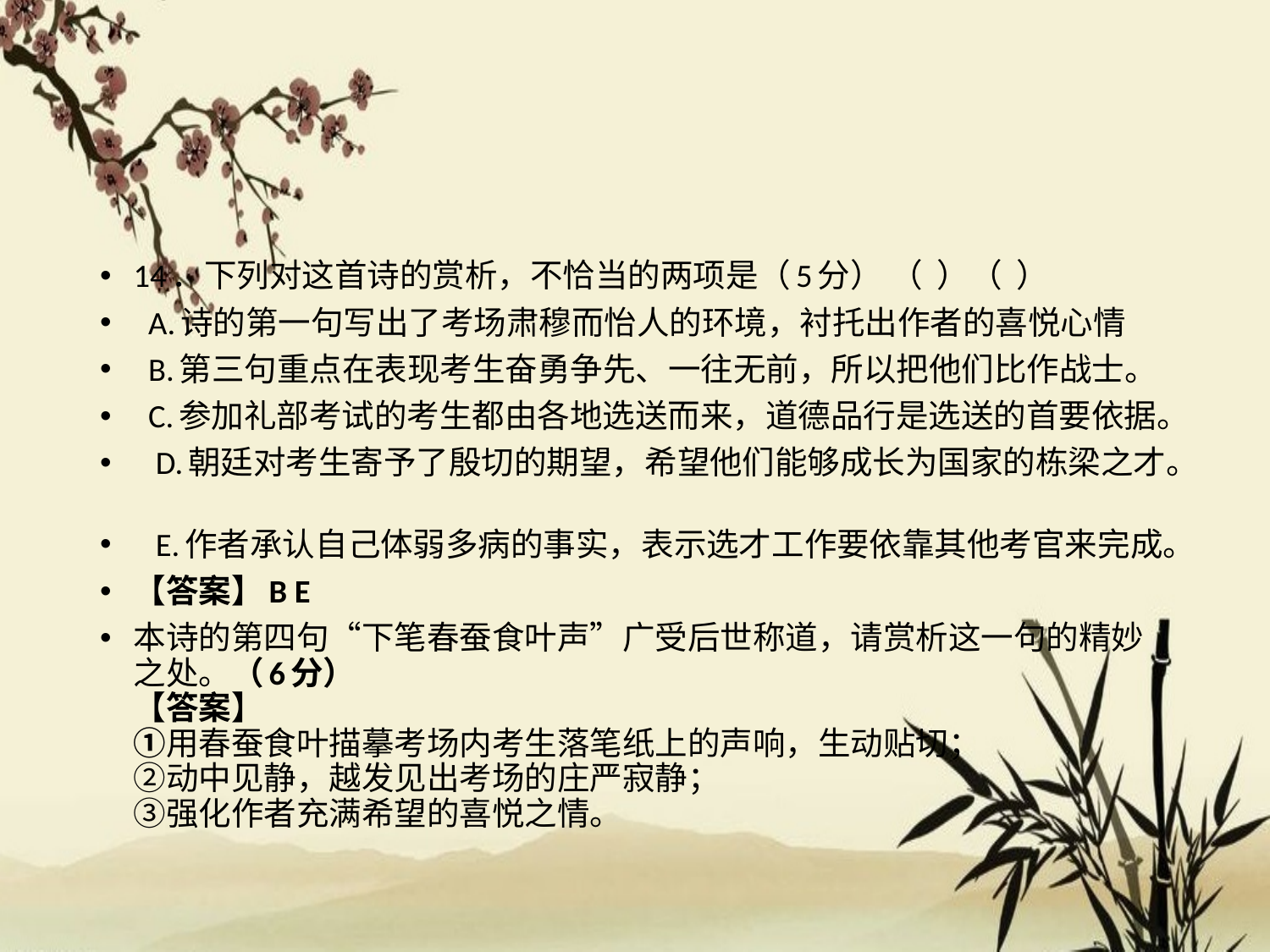

#
14．下列对这首诗的赏析，不恰当的两项是（5分） （  ）（  ）
  A.诗的第一句写出了考场肃穆而怡人的环境，衬托出作者的喜悦心情
  B.第三句重点在表现考生奋勇争先、一往无前，所以把他们比作战士。
  C.参加礼部考试的考生都由各地选送而来，道德品行是选送的首要依据。
   D.朝廷对考生寄予了殷切的期望，希望他们能够成长为国家的栋梁之才。
   E.作者承认自己体弱多病的事实，表示选才工作要依靠其他考官来完成。
【答案】B E
本诗的第四句“下笔春蚕食叶声”广受后世称道，请赏析这一句的精妙之处。（6分）
【答案】
①用春蚕食叶描摹考场内考生落笔纸上的声响，生动贴切；
②动中见静，越发见出考场的庄严寂静；
③强化作者充满希望的喜悦之情。